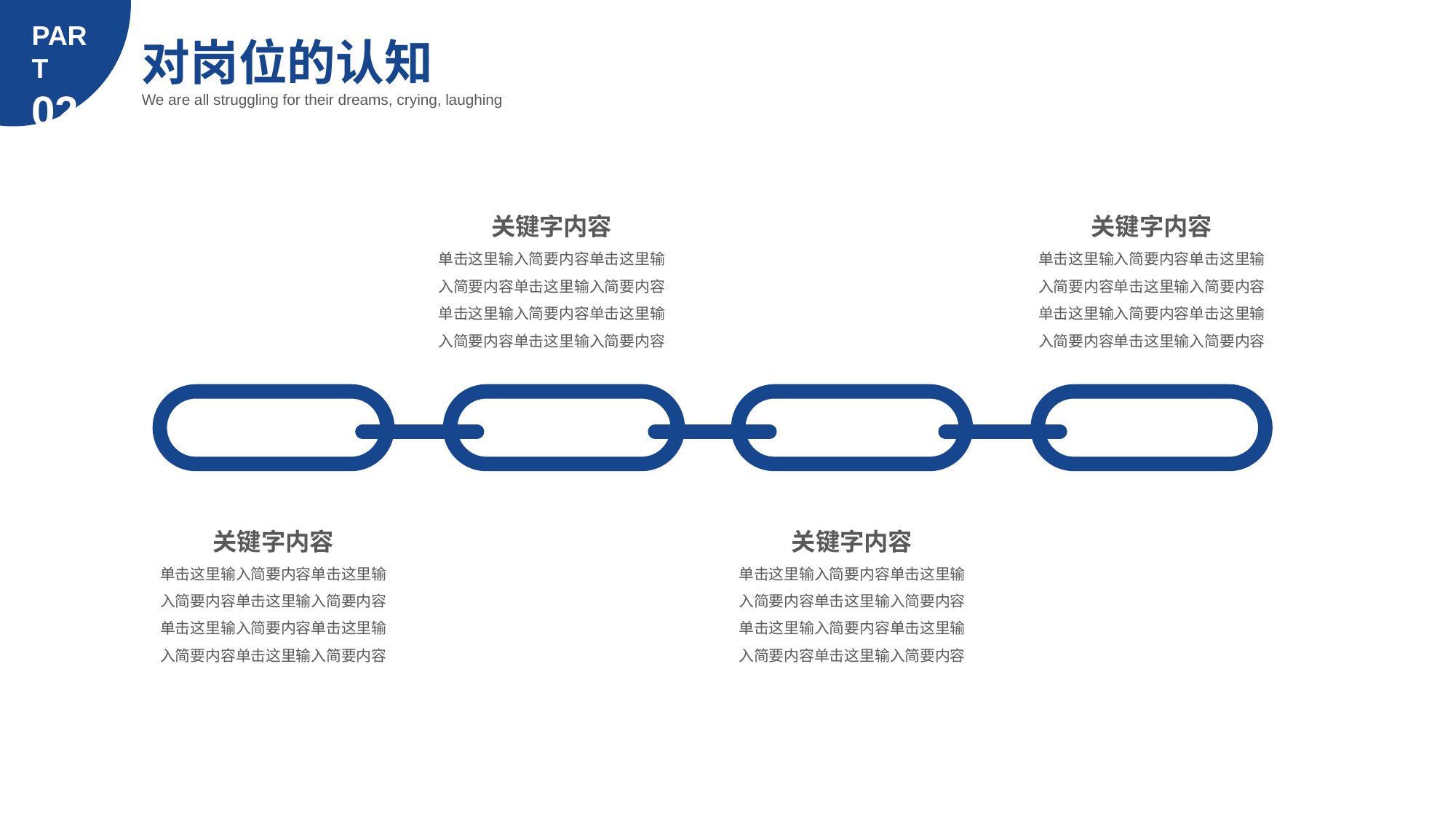

PART
02
对岗位的认知
We are all struggling for their dreams, crying, laughing
关键字内容
单击这里输入简要内容单击这里输入简要内容单击这里输入简要内容单击这里输入简要内容单击这里输入简要内容单击这里输入简要内容
关键字内容
单击这里输入简要内容单击这里输入简要内容单击这里输入简要内容单击这里输入简要内容单击这里输入简要内容单击这里输入简要内容

关键字内容
单击这里输入简要内容单击这里输入简要内容单击这里输入简要内容单击这里输入简要内容单击这里输入简要内容单击这里输入简要内容
关键字内容
单击这里输入简要内容单击这里输入简要内容单击这里输入简要内容单击这里输入简要内容单击这里输入简要内容单击这里输入简要内容